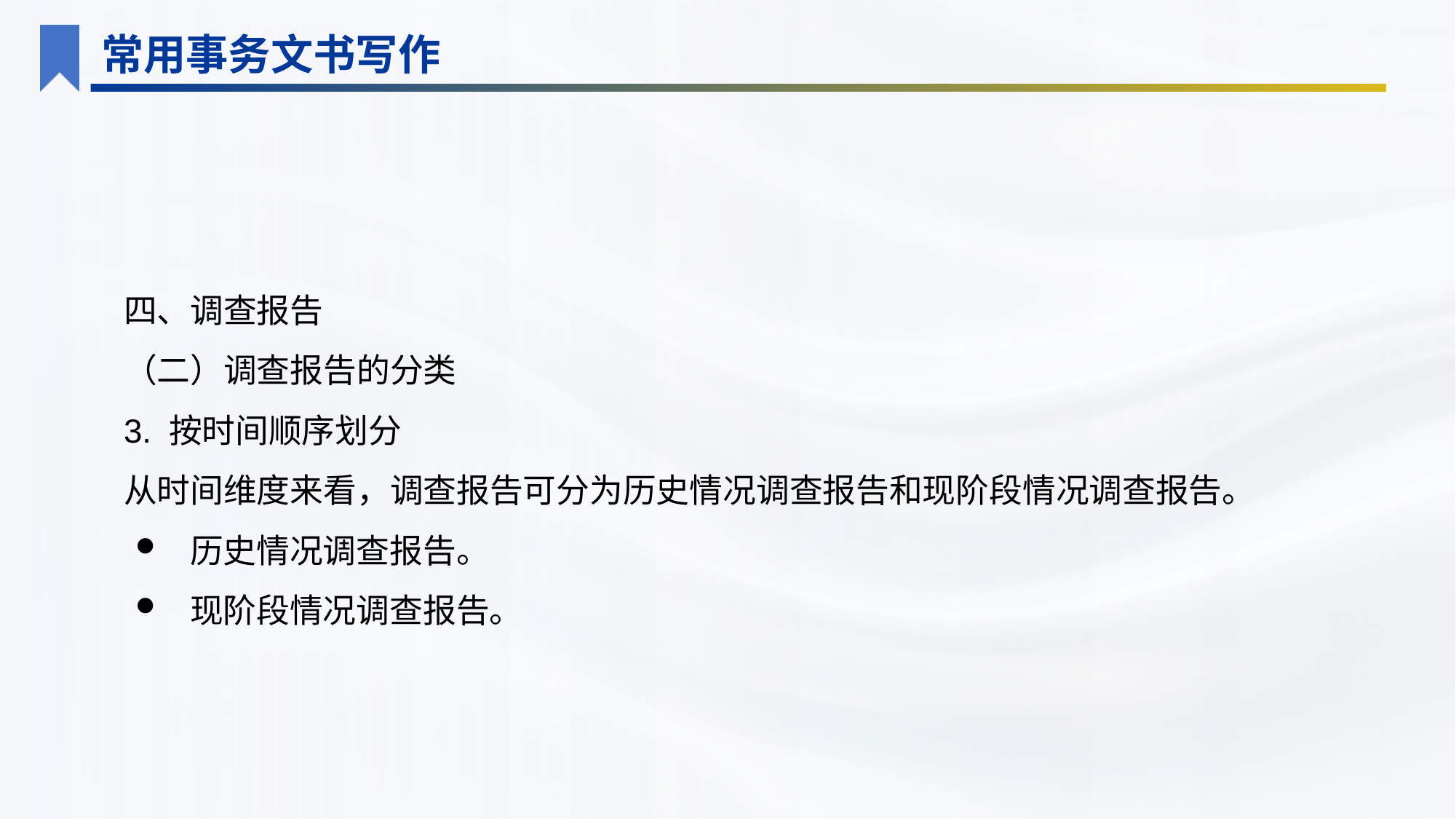

常用事务文书写作
四、调查报告
（二）调查报告的分类
3. 按时间顺序划分
从时间维度来看，调查报告可分为历史情况调查报告和现阶段情况调查报告。
历史情况调查报告。
现阶段情况调查报告。